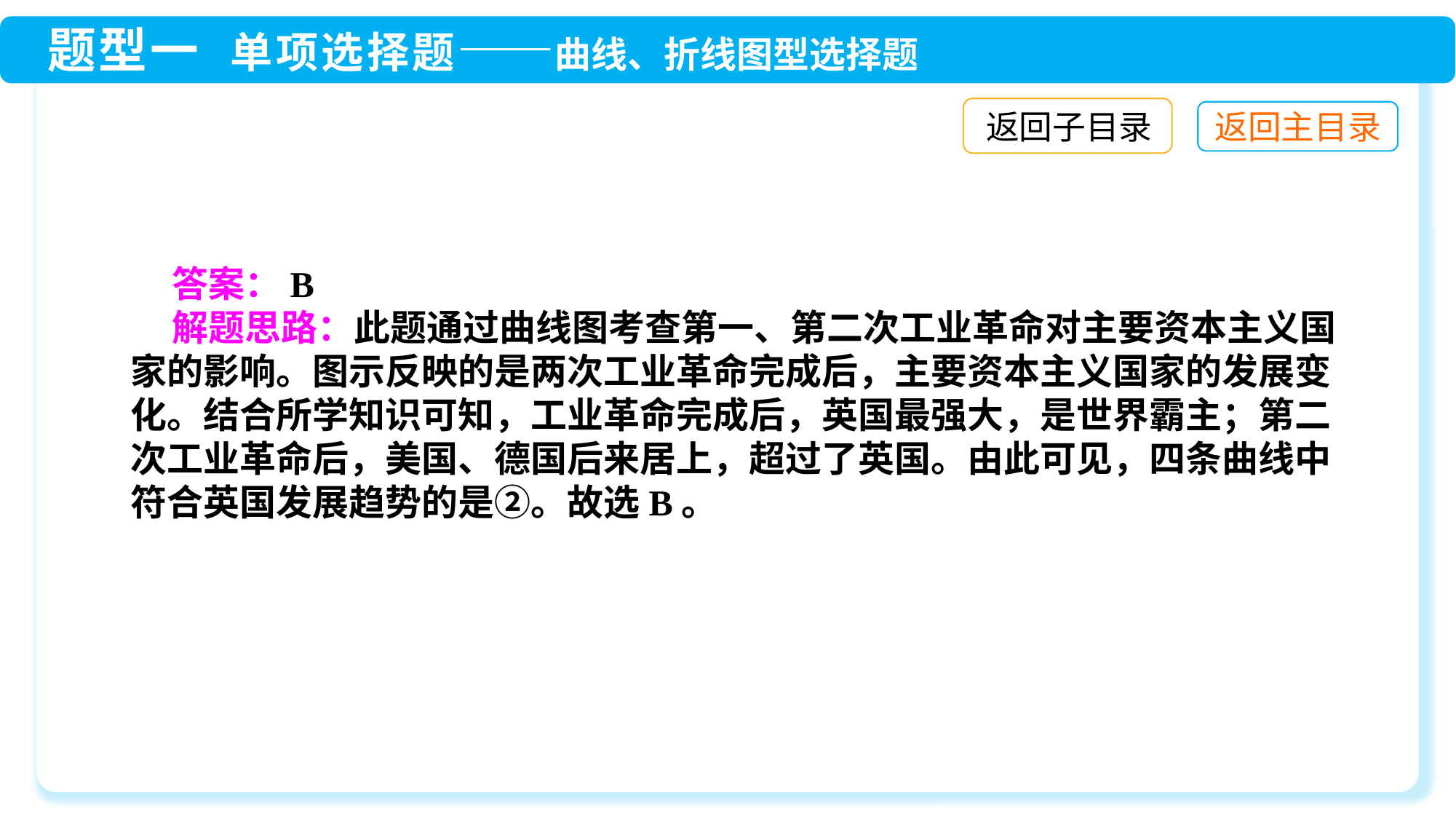

返回子目录
    答案：B
    解题思路：此题通过曲线图考查第一、第二次工业革命对主要资本主义国家的影响。图示反映的是两次工业革命完成后，主要资本主义国家的发展变化。结合所学知识可知，工业革命完成后，英国最强大，是世界霸主；第二次工业革命后，美国、德国后来居上，超过了英国。由此可见，四条曲线中符合英国发展趋势的是②。故选B。